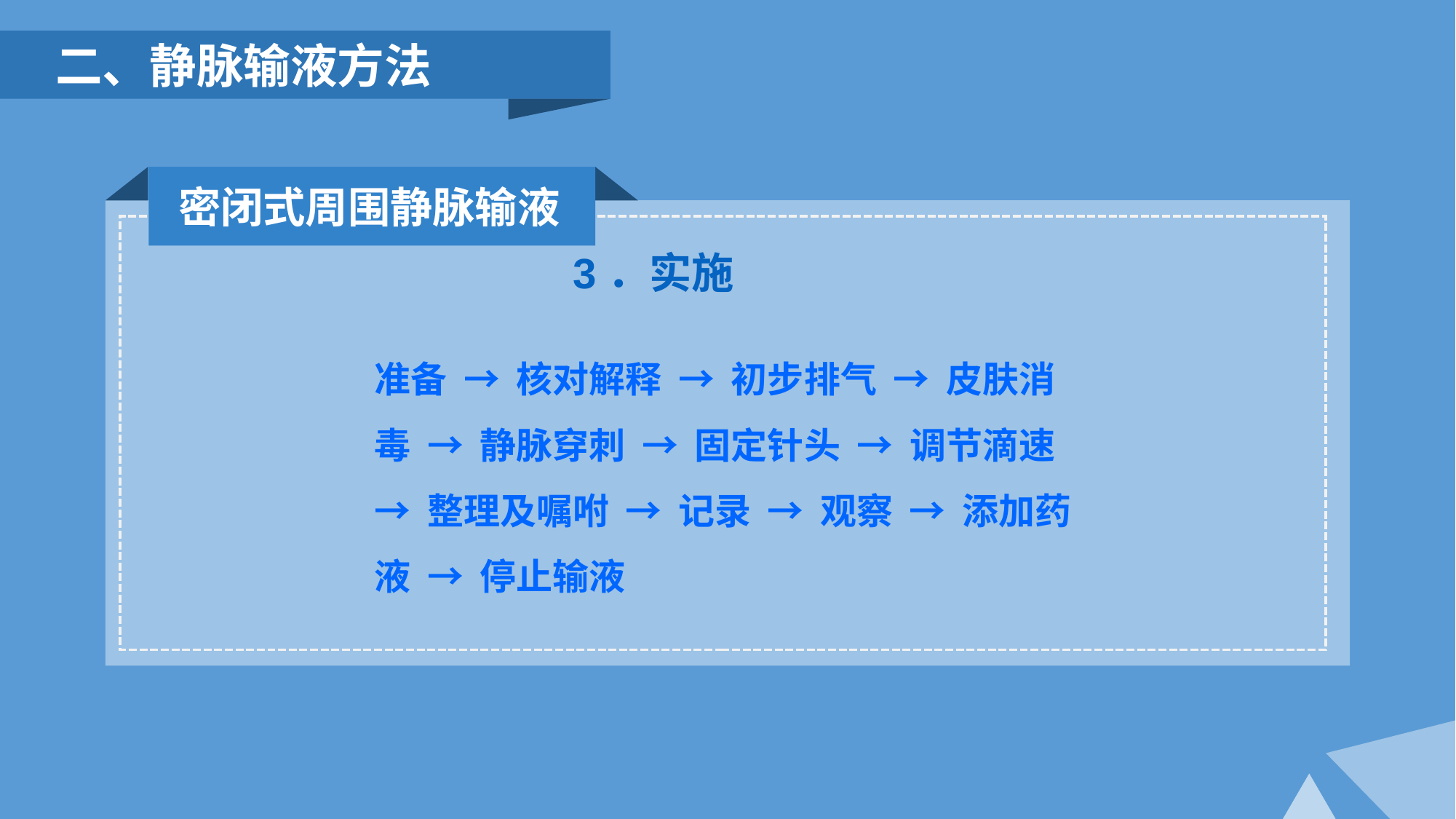

二、静脉输液方法

密闭式周围静脉输液

3．实施
准备  →  核对解释  →  初步排气  →  皮肤消毒  →  静脉穿刺  →  固定针头  →  调节滴速  →  整理及嘱咐  →  记录  →  观察  →  添加药液  →  停止输液